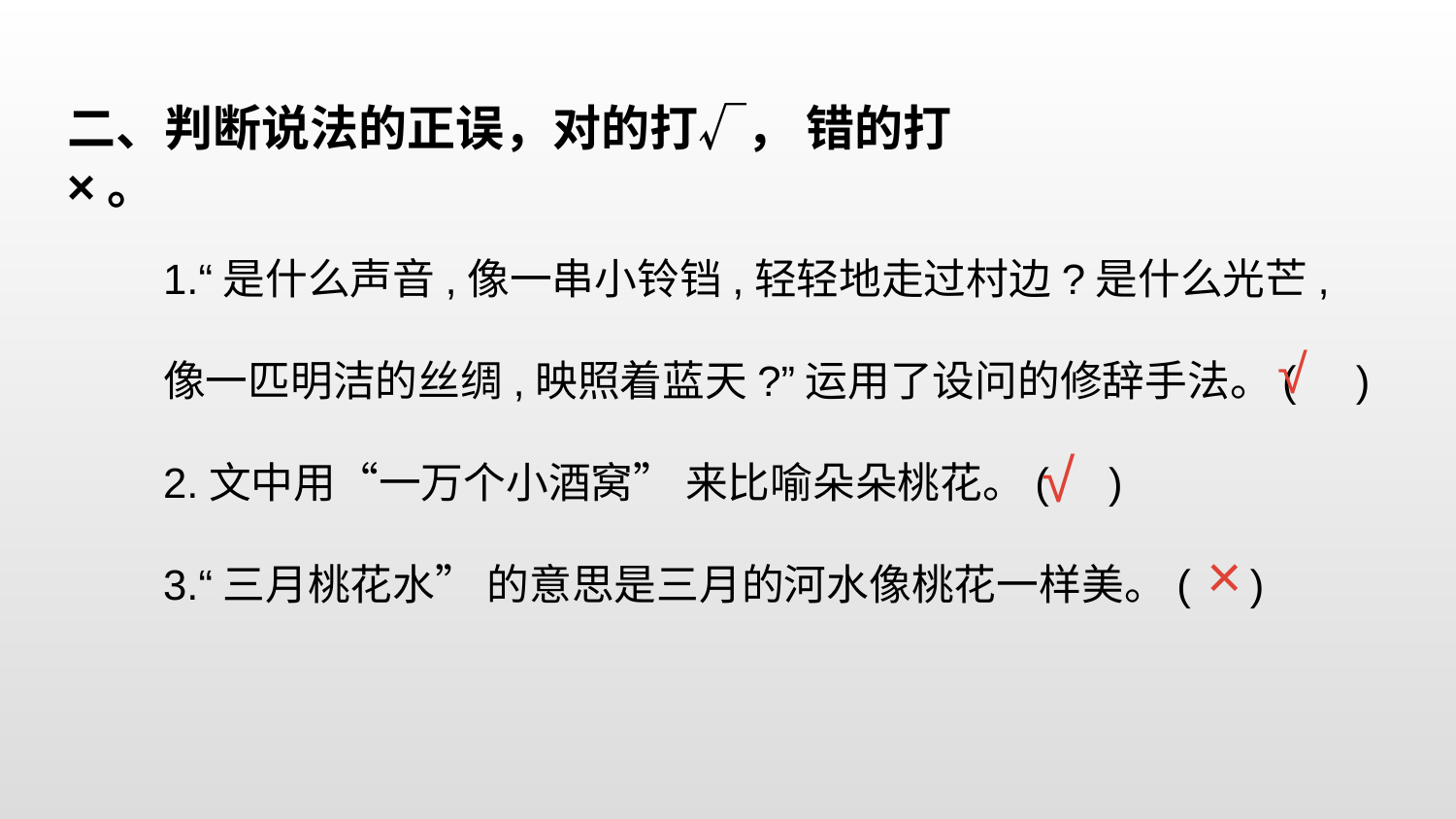

二、判断说法的正误，对的打√， 错的打×。
1.“是什么声音,像一串小铃铛,轻轻地走过村边?是什么光芒,
像一匹明洁的丝绸,映照着蓝天?”运用了设问的修辞手法。(     )
2.文中用“一万个小酒窝” 来比喻朵朵桃花。(     )
3.“三月桃花水” 的意思是三月的河水像桃花一样美。(     )
   √
√
×